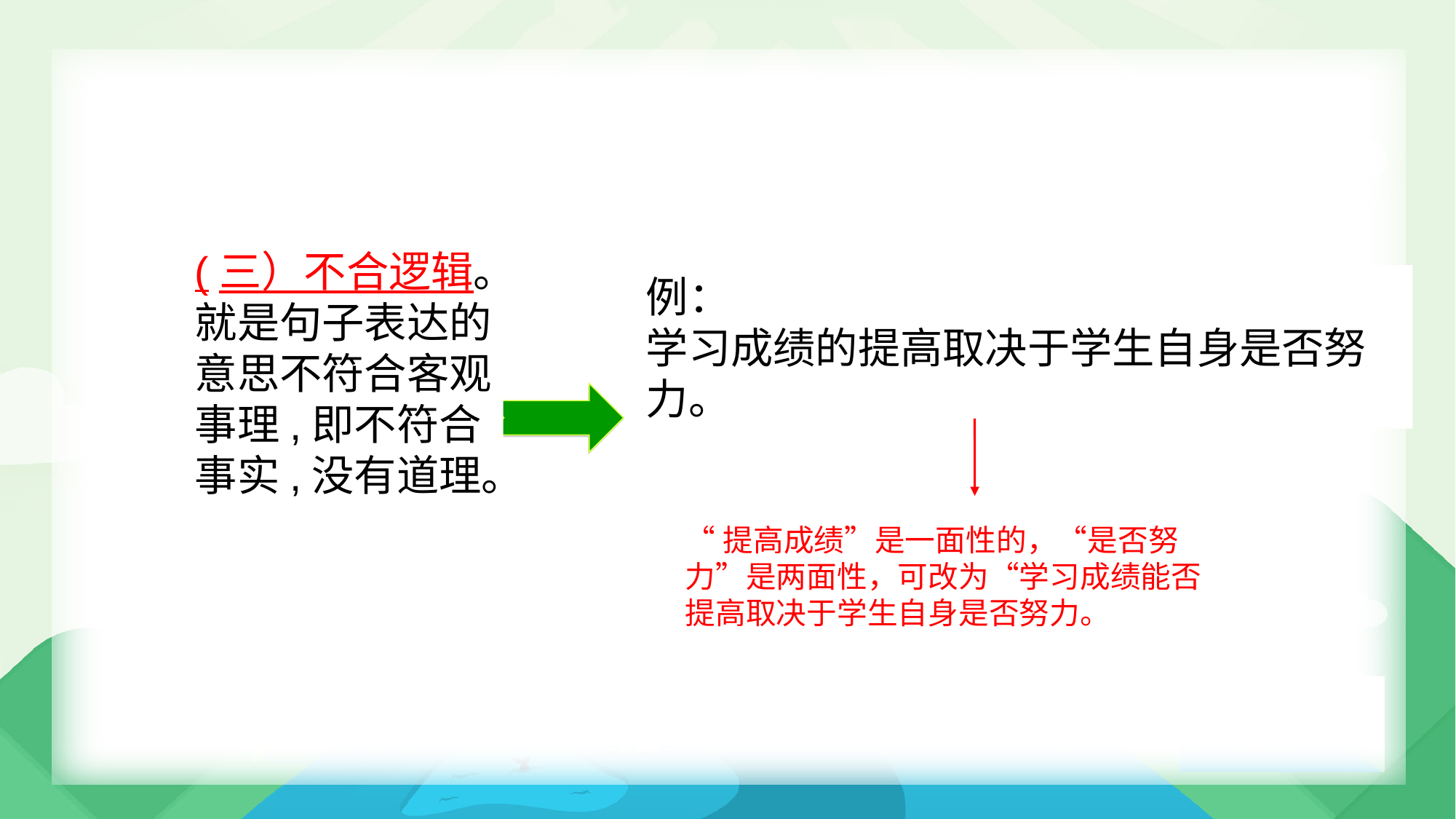

(三）不合逻辑。
就是句子表达的意思不符合客观事理,即不符合事实,没有道理。
例：
学习成绩的提高取决于学生自身是否努力。

“提高成绩”是一面性的，“是否努力”是两面性，可改为“学习成绩能否提高取决于学生自身是否努力。